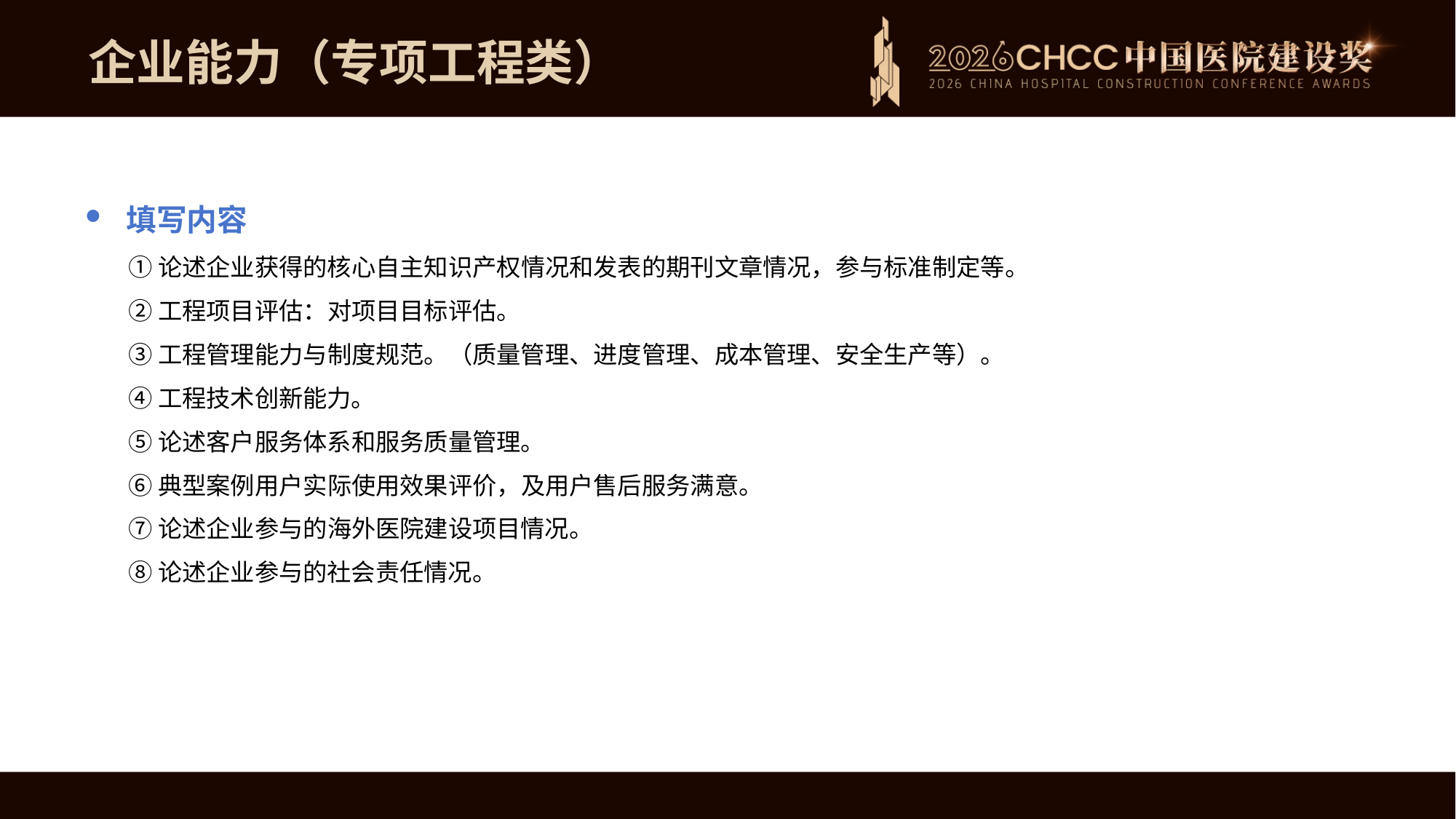

企业能力（专项工程类）
填写内容
①论述企业获得的核心自主知识产权情况和发表的期刊文章情况，参与标准制定等。
②工程项目评估：对项目目标评估。
③工程管理能力与制度规范。（质量管理、进度管理、成本管理、安全生产等）。
④工程技术创新能力。
⑤论述客户服务体系和服务质量管理。
⑥典型案例用户实际使用效果评价，及用户售后服务满意。
⑦论述企业参与的海外医院建设项目情况。
⑧论述企业参与的社会责任情况。